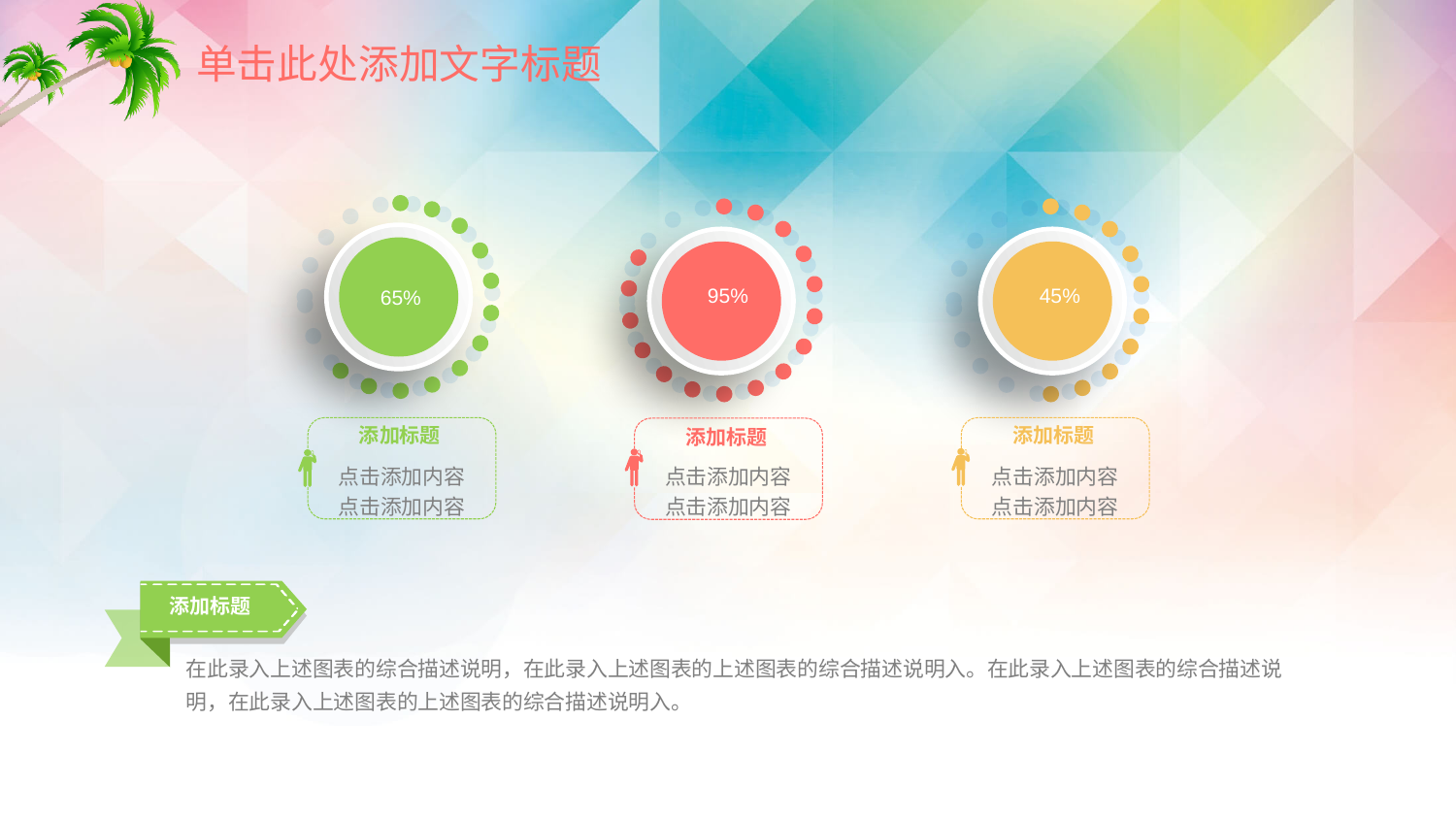

65%

95%

45%
添加标题
点击添加内容点击添加内容

添加标题
点击添加内容点击添加内容

添加标题
点击添加内容点击添加内容

添加标题

在此录入上述图表的综合描述说明，在此录入上述图表的上述图表的综合描述说明入。在此录入上述图表的综合描述说明，在此录入上述图表的上述图表的综合描述说明入。